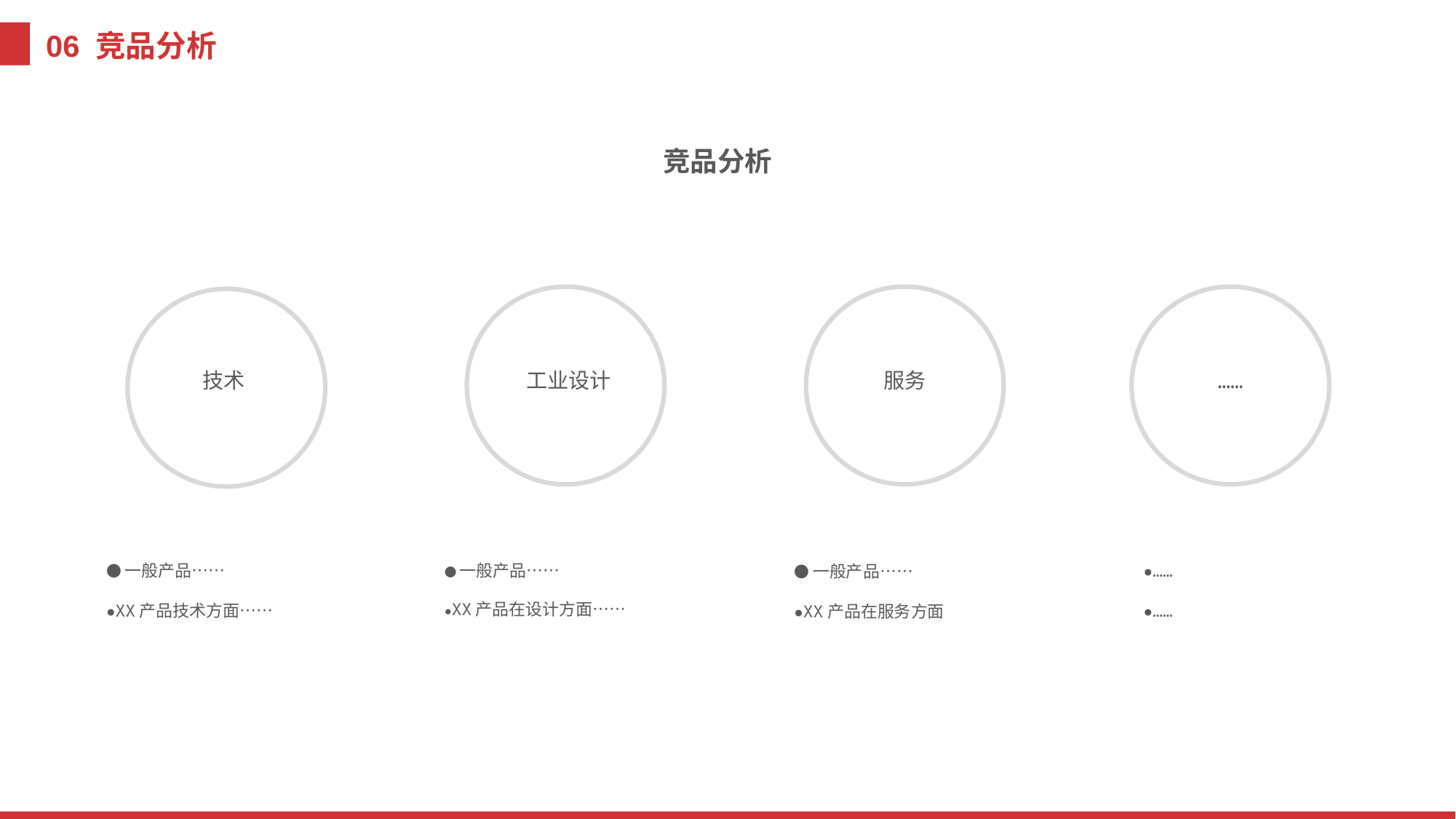

06 竞品分析

竞品分析

技术
工业设计
服务
……
●一般产品……

●XX产品技术方面……
●一般产品……

●XX产品在设计方面……
●……

●……
●一般产品……

●XX产品在服务方面